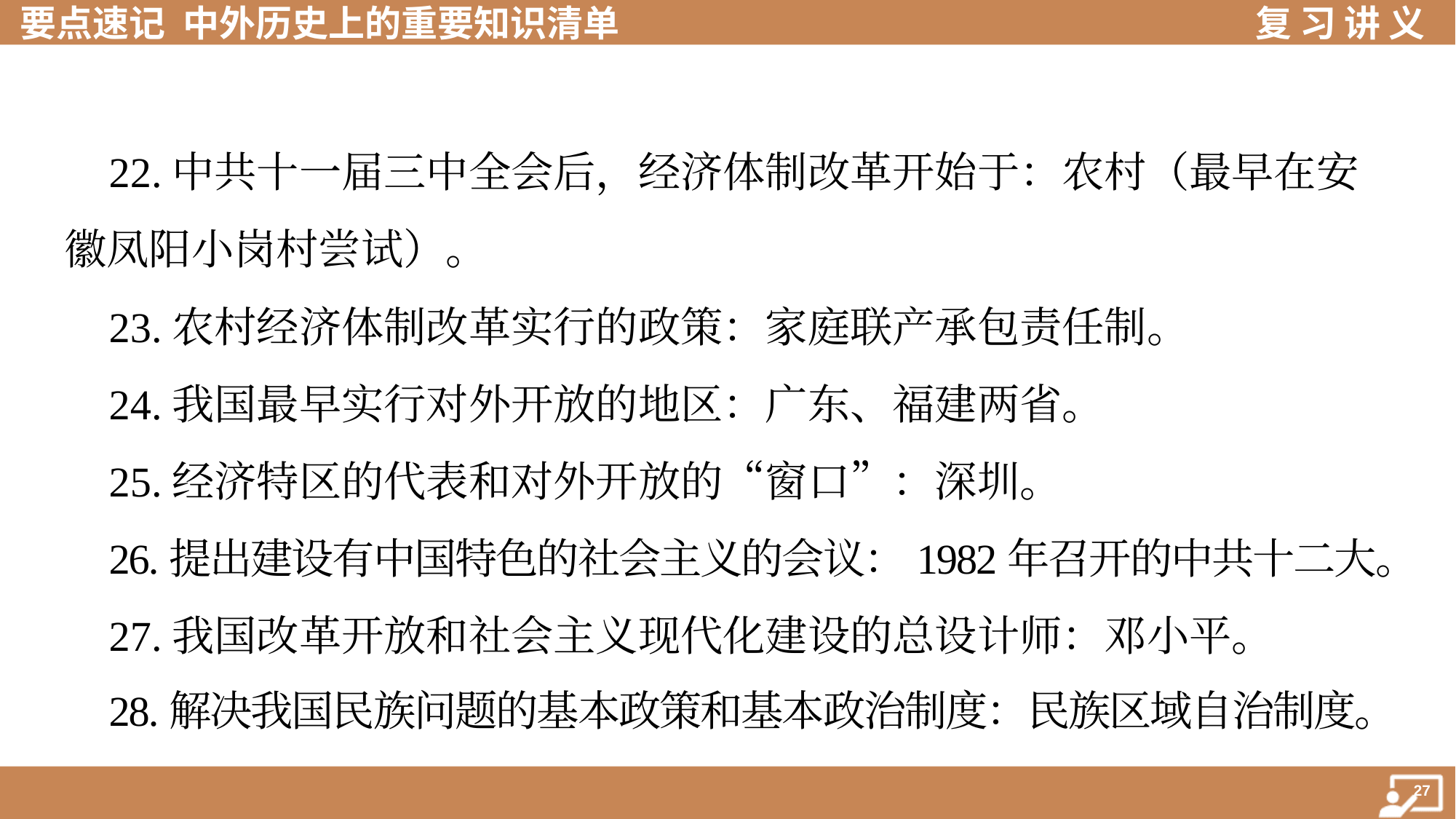

22.中共十一届三中全会后，经济体制改革开始于：农村（最早在安
徽凤阳小岗村尝试）。
    23.农村经济体制改革实行的政策：家庭联产承包责任制。
    24.我国最早实行对外开放的地区：广东、福建两省。
    25.经济特区的代表和对外开放的“窗口”：深圳。
    26.提出建设有中国特色的社会主义的会议：1982年召开的中共十二大。
    27.我国改革开放和社会主义现代化建设的总设计师：邓小平。
    28.解决我国民族问题的基本政策和基本政治制度：民族区域自治制度。